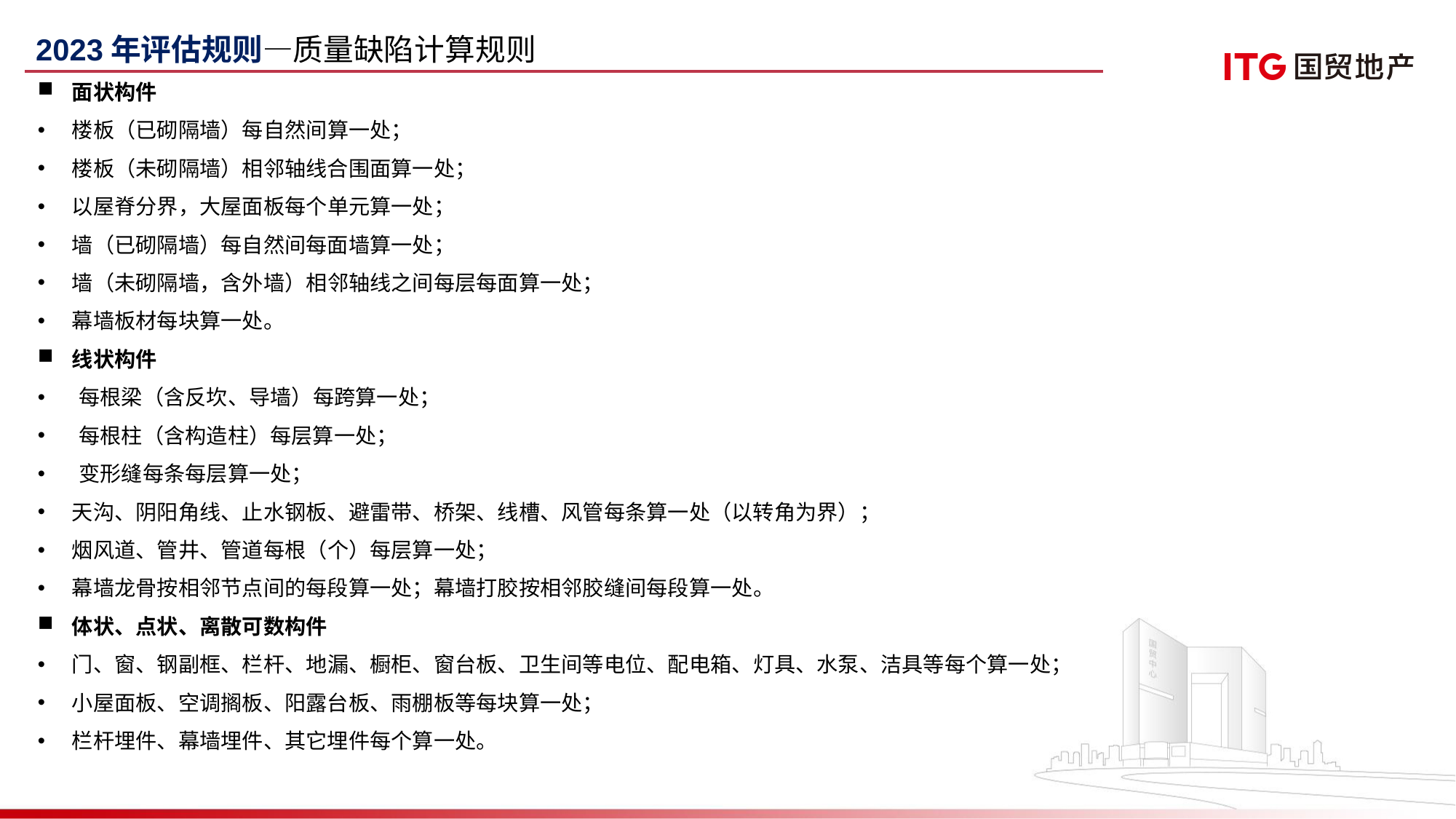

2023年评估规则—质量缺陷计算规则
面状构件
楼板（已砌隔墙）每自然间算一处；
楼板（未砌隔墙）相邻轴线合围面算一处；
以屋脊分界，大屋面板每个单元算一处；
墙（已砌隔墙）每自然间每面墙算一处；
墙（未砌隔墙，含外墙）相邻轴线之间每层每面算一处；
幕墙板材每块算一处。
线状构件
每根梁（含反坎、导墙）每跨算一处；
每根柱（含构造柱）每层算一处；
变形缝每条每层算一处；
天沟、阴阳角线、止水钢板、避雷带、桥架、线槽、风管每条算一处（以转角为界）；
烟风道、管井、管道每根（个）每层算一处；
幕墙龙骨按相邻节点间的每段算一处；幕墙打胶按相邻胶缝间每段算一处。
体状、点状、离散可数构件
门、窗、钢副框、栏杆、地漏、橱柜、窗台板、卫生间等电位、配电箱、灯具、水泵、洁具等每个算一处；
小屋面板、空调搁板、阳露台板、雨棚板等每块算一处；
栏杆埋件、幕墙埋件、其它埋件每个算一处。